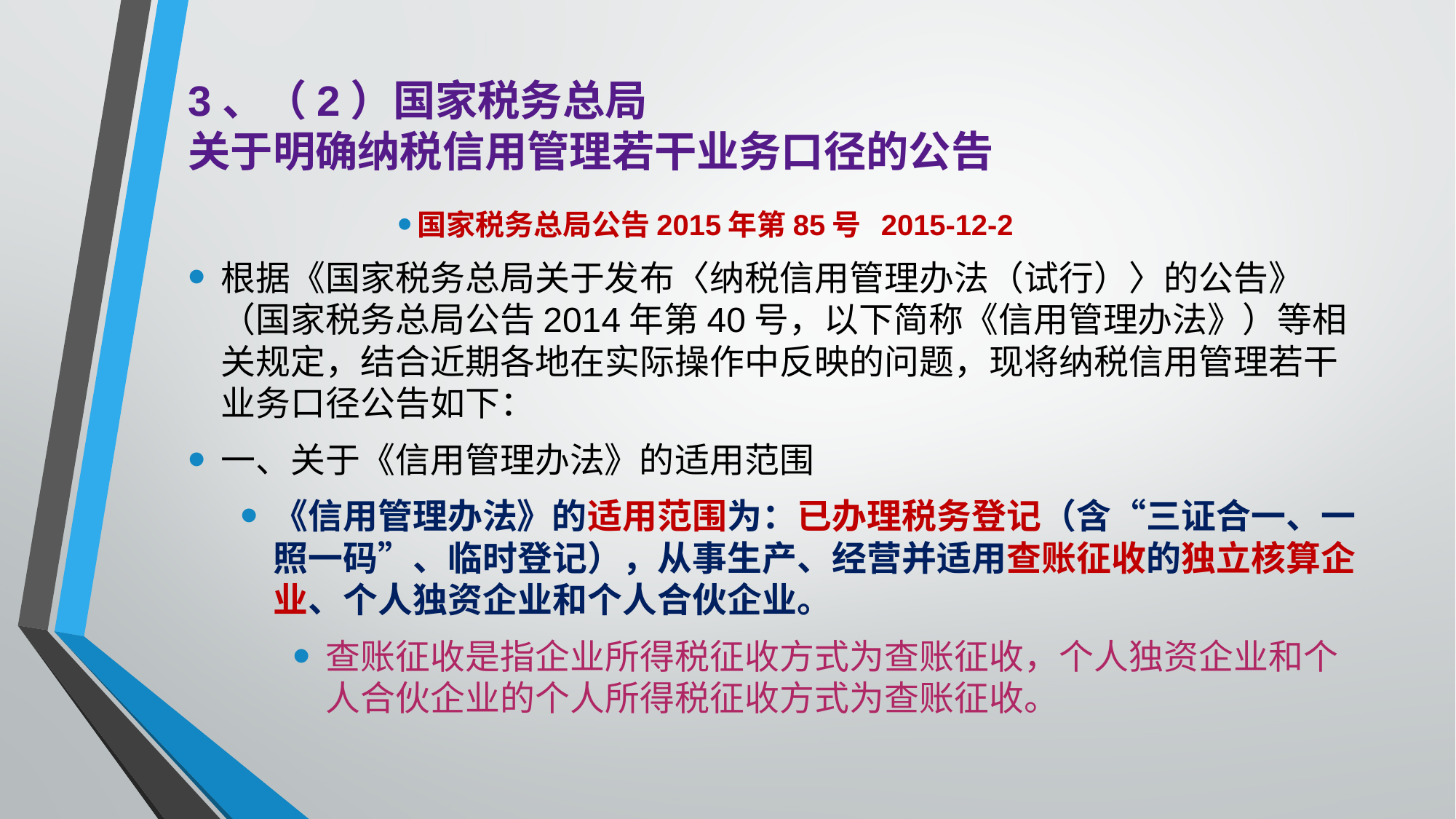

# 3、（2）国家税务总局 关于明确纳税信用管理若干业务口径的公告
国家税务总局公告2015年第85号  2015-12-2
根据《国家税务总局关于发布〈纳税信用管理办法（试行）〉的公告》（国家税务总局公告2014年第40号，以下简称《信用管理办法》）等相关规定，结合近期各地在实际操作中反映的问题，现将纳税信用管理若干业务口径公告如下：
一、关于《信用管理办法》的适用范围
《信用管理办法》的适用范围为：已办理税务登记（含“三证合一、一照一码”、临时登记），从事生产、经营并适用查账征收的独立核算企业、个人独资企业和个人合伙企业。
查账征收是指企业所得税征收方式为查账征收，个人独资企业和个人合伙企业的个人所得税征收方式为查账征收。